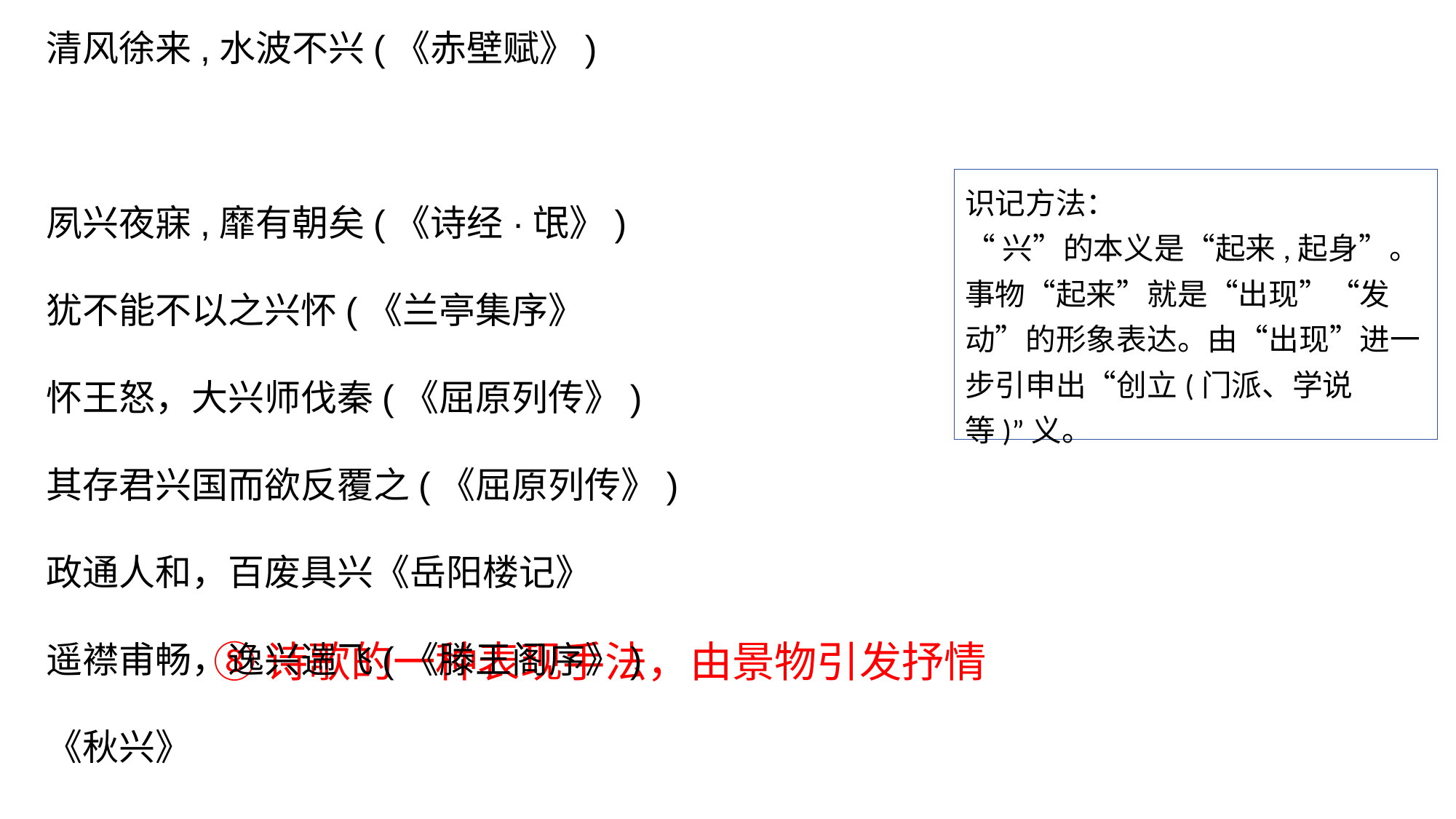

清风徐来,水波不兴(《赤壁赋》)
夙兴夜寐,靡有朝矣(《诗经·氓》)
犹不能不以之兴怀(《兰亭集序》
怀王怒，大兴师伐秦(《屈原列传》)
其存君兴国而欲反覆之(《屈原列传》)
政通人和，百废具兴《岳阳楼记》
遥襟甫畅，逸兴遄飞(《滕王阁序》)
《秋兴》

识记方法：
“兴”的本义是“起来,起身”。事物“起来”就是“出现”“发动”的形象表达。由“出现”进一步引申出“创立(门派、学说等)”义。
⑧诗歌的一种表现手法，由景物引发抒情